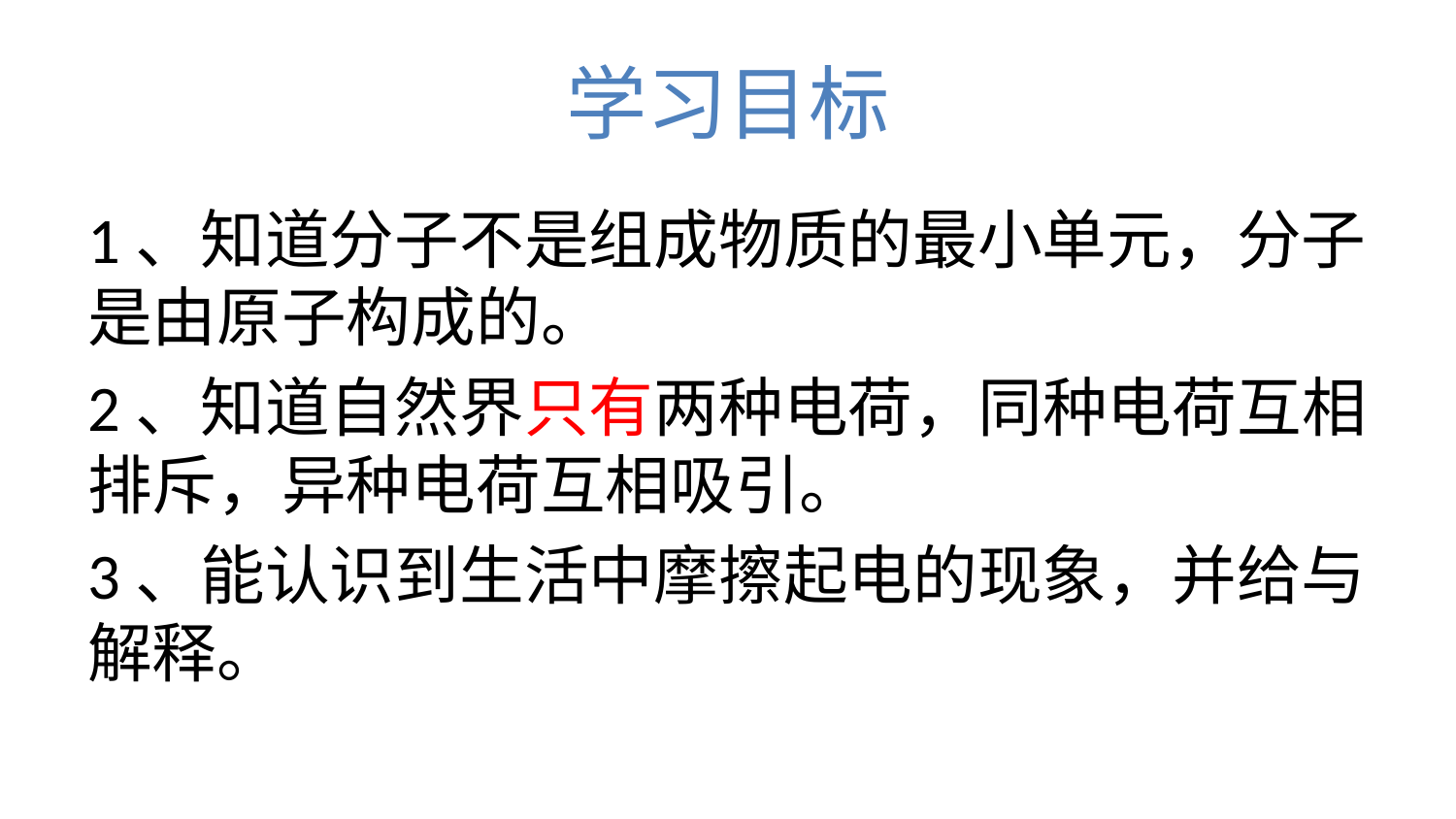

1、知道分子不是组成物质的最小单元，分子是由原子构成的。
2、知道自然界只有两种电荷，同种电荷互相排斥，异种电荷互相吸引。
3、能认识到生活中摩擦起电的现象，并给与解释。
# 学习目标